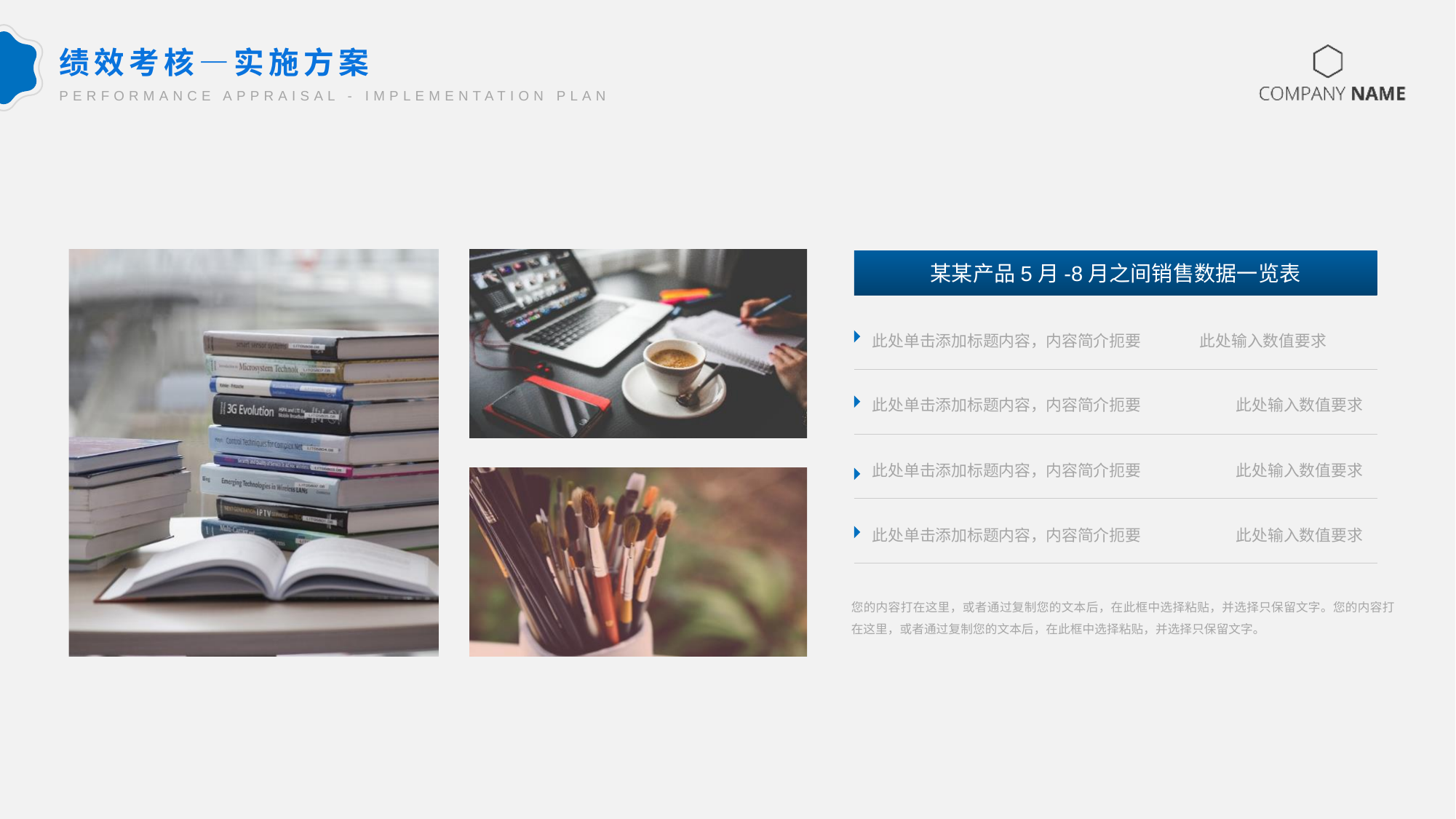

绩效考核—实施方案
PERFORMANCE APPRAISAL - IMPLEMENTATION PLAN

某某产品5月-8月之间销售数据一览表
此处单击添加标题内容，内容简介扼要	此处输入数值要求

此处单击添加标题内容，内容简介扼要	此处输入数值要求

此处单击添加标题内容，内容简介扼要	此处输入数值要求

此处单击添加标题内容，内容简介扼要	此处输入数值要求

您的内容打在这里，或者通过复制您的文本后，在此框中选择粘贴，并选择只保留文字。您的内容打在这里，或者通过复制您的文本后，在此框中选择粘贴，并选择只保留文字。